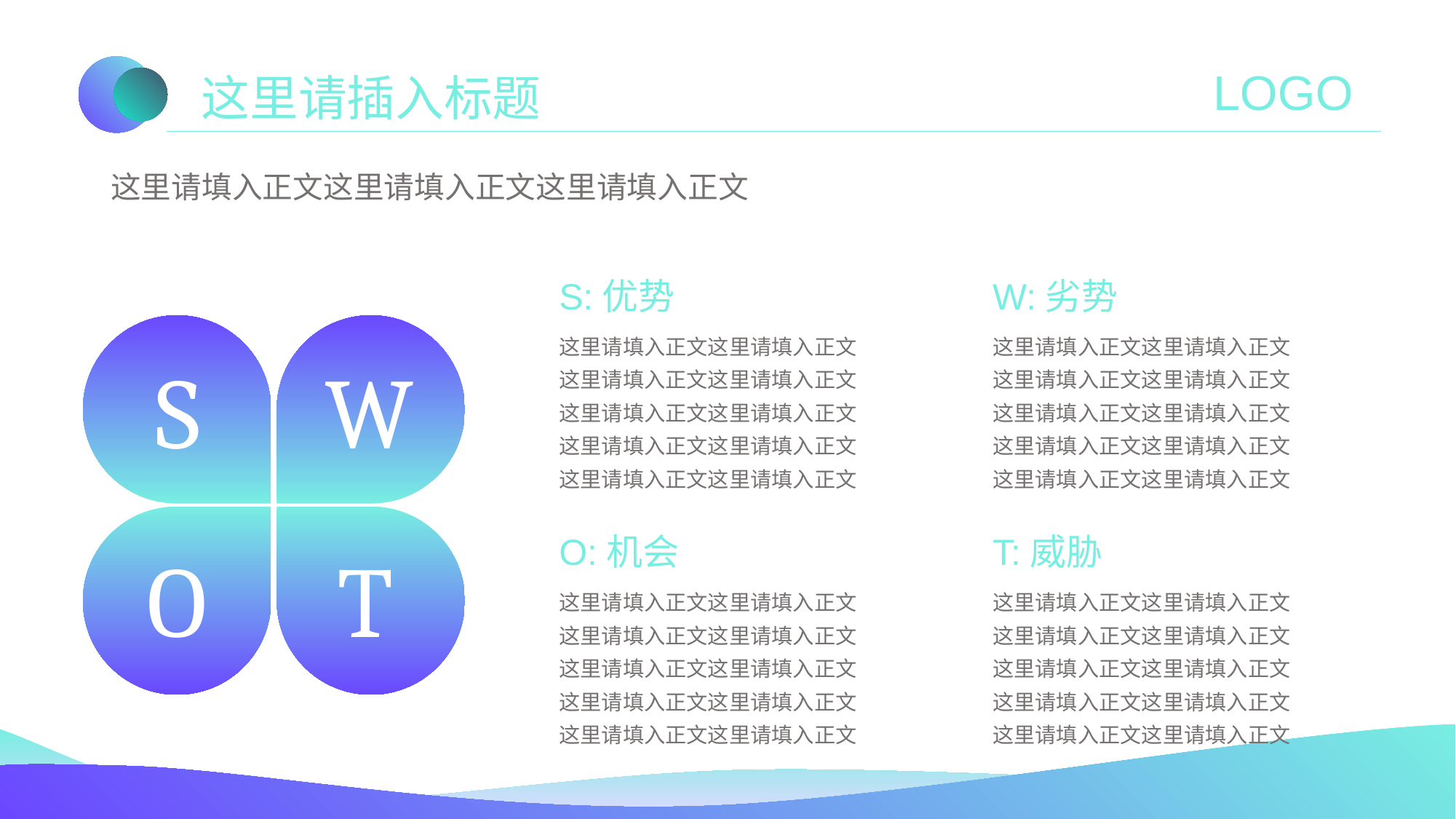

LOGO
这里请插入标题
这里请填入正文这里请填入正文这里请填入正文
S:优势
W:劣势

这里请填入正文这里请填入正文这里请填入正文这里请填入正文
这里请填入正文这里请填入正文这里请填入正文这里请填入正文这里请填入正文这里请填入正文
这里请填入正文这里请填入正文这里请填入正文这里请填入正文
这里请填入正文这里请填入正文这里请填入正文这里请填入正文这里请填入正文这里请填入正文
S
W

O:机会
T:威胁
O
T
这里请填入正文这里请填入正文这里请填入正文这里请填入正文
这里请填入正文这里请填入正文这里请填入正文这里请填入正文这里请填入正文这里请填入正文
这里请填入正文这里请填入正文这里请填入正文这里请填入正文
这里请填入正文这里请填入正文这里请填入正文这里请填入正文这里请填入正文这里请填入正文